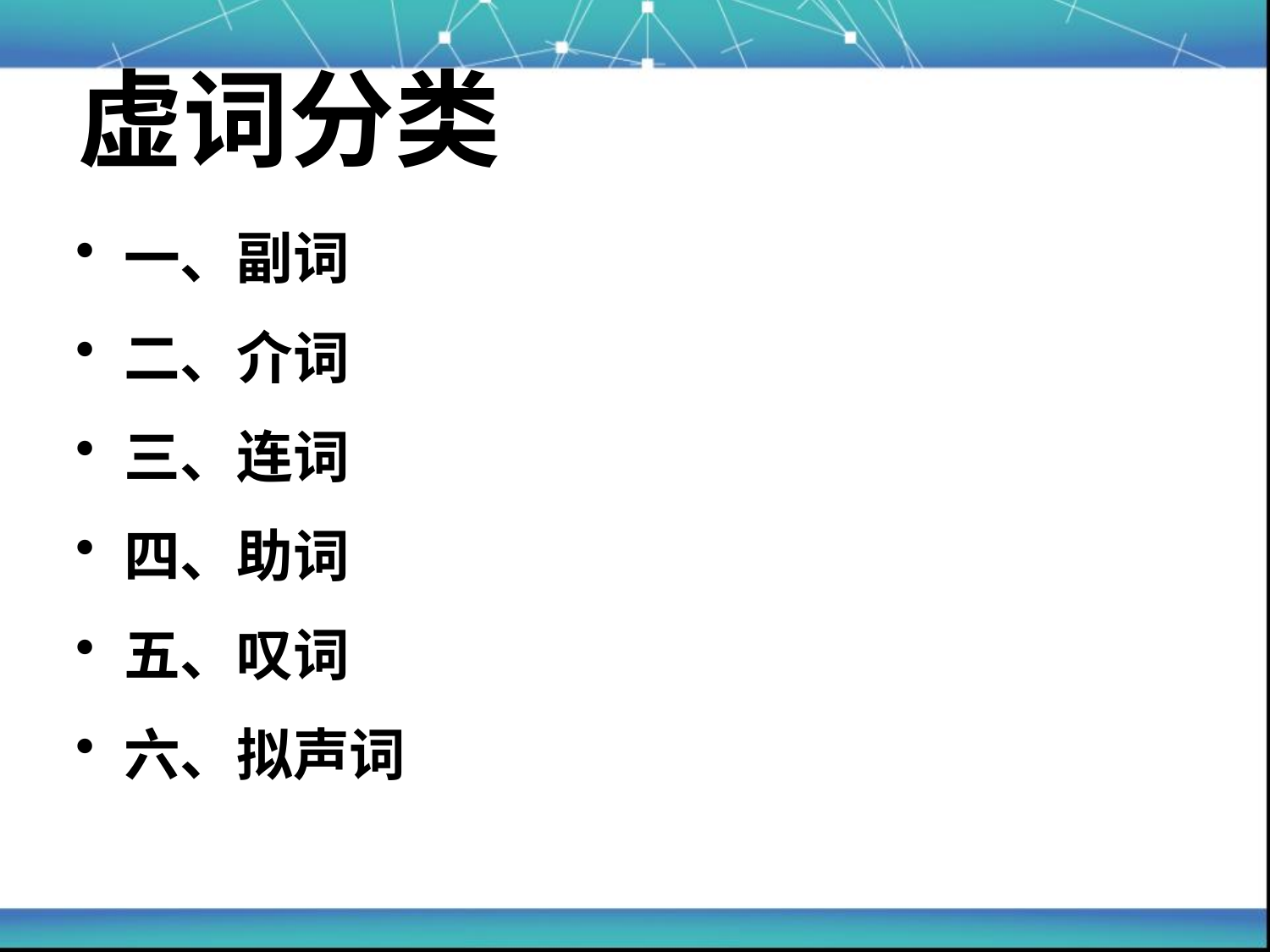

# 虚词分类
一、副词
二、介词
三、连词
四、助词
五、叹词
六、拟声词